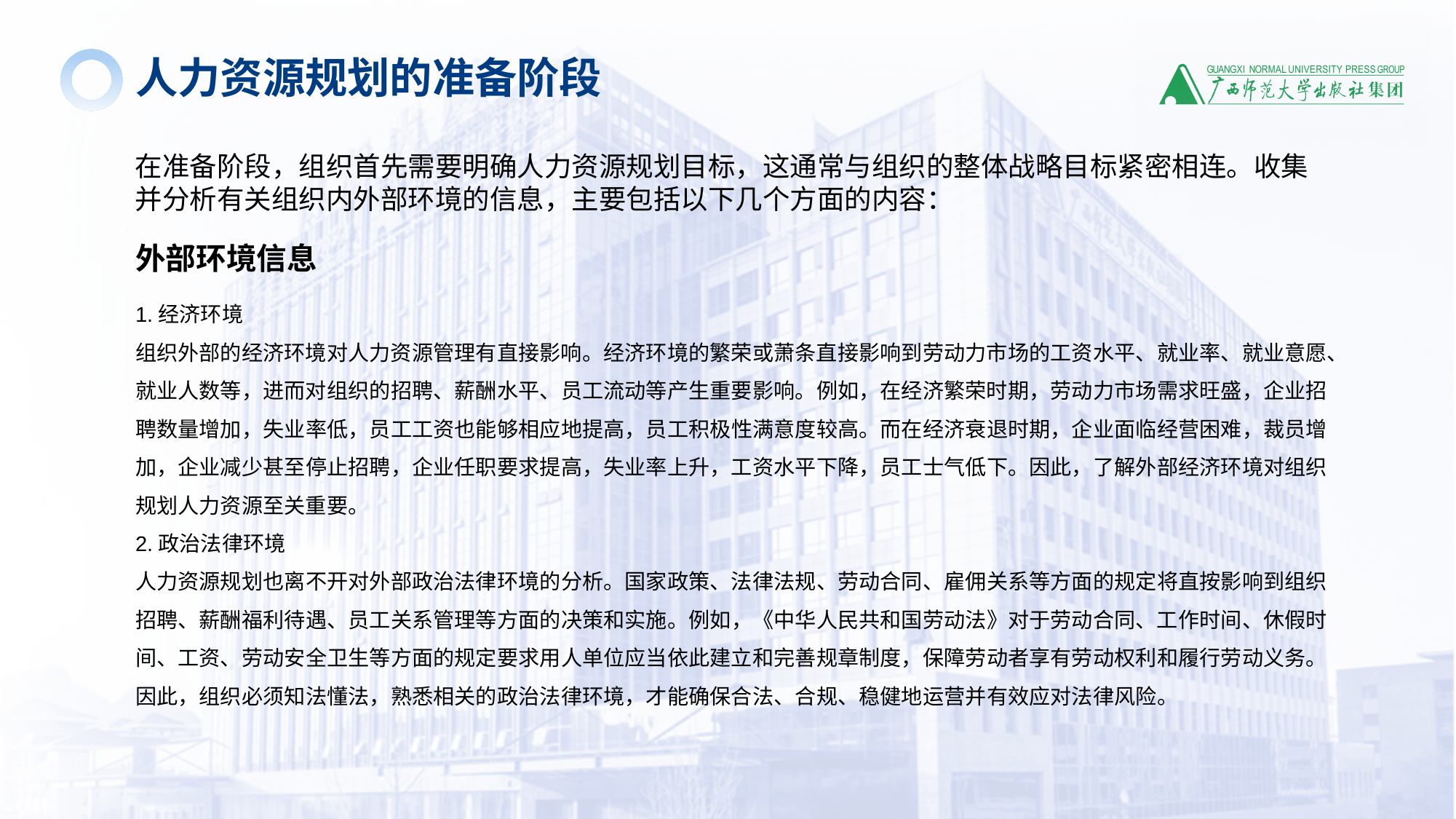

人力资源规划的准备阶段

在准备阶段，组织首先需要明确人力资源规划目标，这通常与组织的整体战略目标紧密相连。收集并分析有关组织内外部环境的信息，主要包括以下几个方面的内容：
外部环境信息
1.经济环境
组织外部的经济环境对人力资源管理有直接影响。经济环境的繁荣或萧条直接影响到劳动力市场的工资水平、就业率、就业意愿、就业人数等，进而对组织的招聘、薪酬水平、员工流动等产生重要影响。例如，在经济繁荣时期，劳动力市场需求旺盛，企业招聘数量增加，失业率低，员工工资也能够相应地提高，员工积极性满意度较高。而在经济衰退时期，企业面临经营困难，裁员增加，企业减少甚至停止招聘，企业任职要求提高，失业率上升，工资水平下降，员工士气低下。因此，了解外部经济环境对组织规划人力资源至关重要。
2.政治法律环境
人力资源规划也离不开对外部政治法律环境的分析。国家政策、法律法规、劳动合同、雇佣关系等方面的规定将直按影响到组织招聘、薪酬福利待遇、员工关系管理等方面的决策和实施。例如，《中华人民共和国劳动法》对于劳动合同、工作时间、休假时间、工资、劳动安全卫生等方面的规定要求用人单位应当依此建立和完善规章制度，保障劳动者享有劳动权利和履行劳动义务。因此，组织必须知法懂法，熟悉相关的政治法律环境，才能确保合法、合规、稳健地运营并有效应对法律风险。